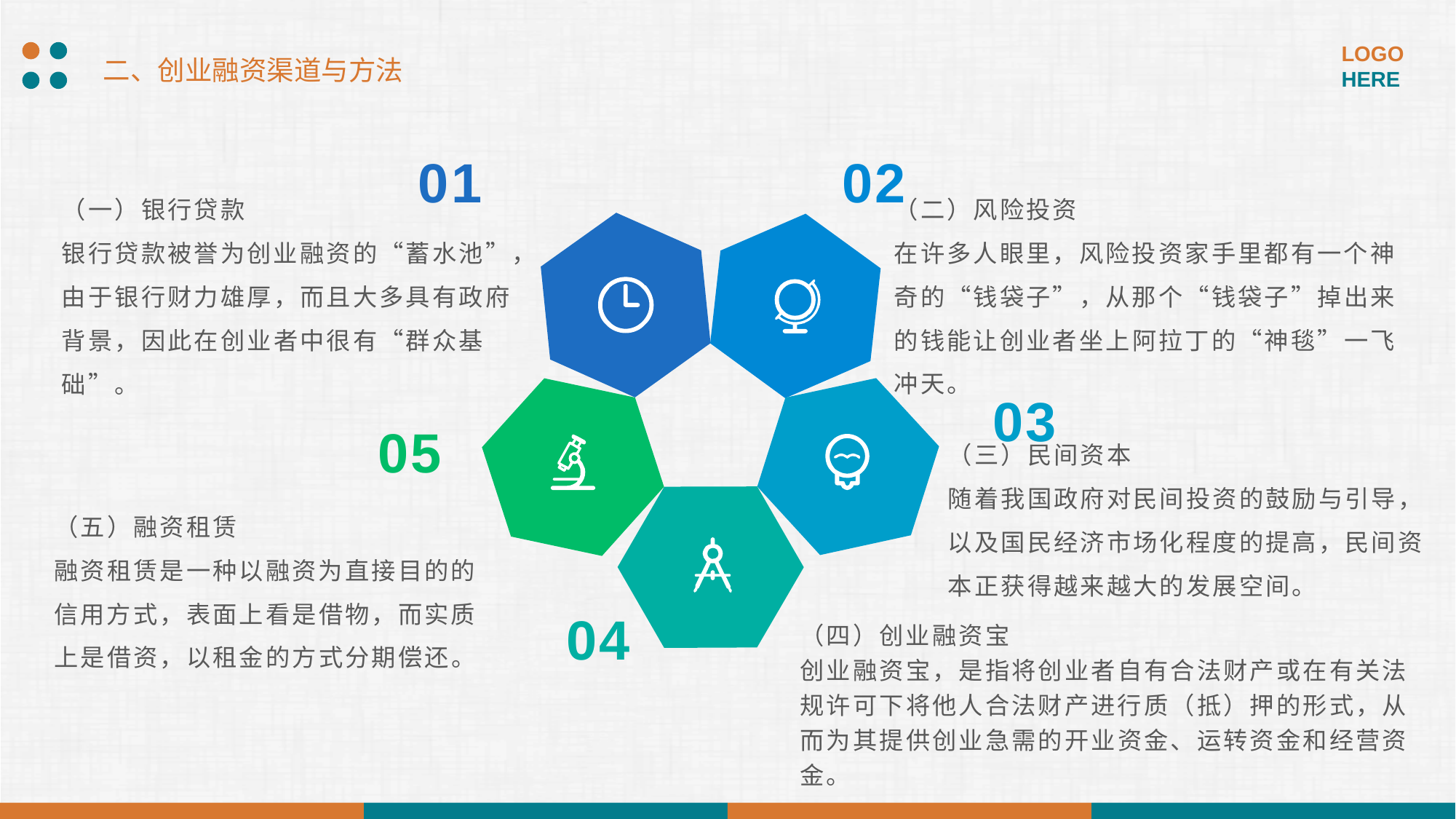

二、创业融资渠道与方法
01
02
（一）银行贷款
银行贷款被誉为创业融资的“蓄水池”，由于银行财力雄厚，而且大多具有政府背景，因此在创业者中很有“群众基础”。
（二）风险投资
在许多人眼里，风险投资家手里都有一个神奇的“钱袋子”，从那个“钱袋子”掉出来的钱能让创业者坐上阿拉丁的“神毯”一飞冲天。

03

05

（三）民间资本
随着我国政府对民间投资的鼓励与引导，以及国民经济市场化程度的提高，民间资本正获得越来越大的发展空间。
（五）融资租赁
融资租赁是一种以融资为直接目的的信用方式，表面上看是借物，而实质上是借资，以租金的方式分期偿还。

04
（四）创业融资宝
创业融资宝，是指将创业者自有合法财产或在有关法规许可下将他人合法财产进行质（抵）押的形式，从而为其提供创业急需的开业资金、运转资金和经营资金。